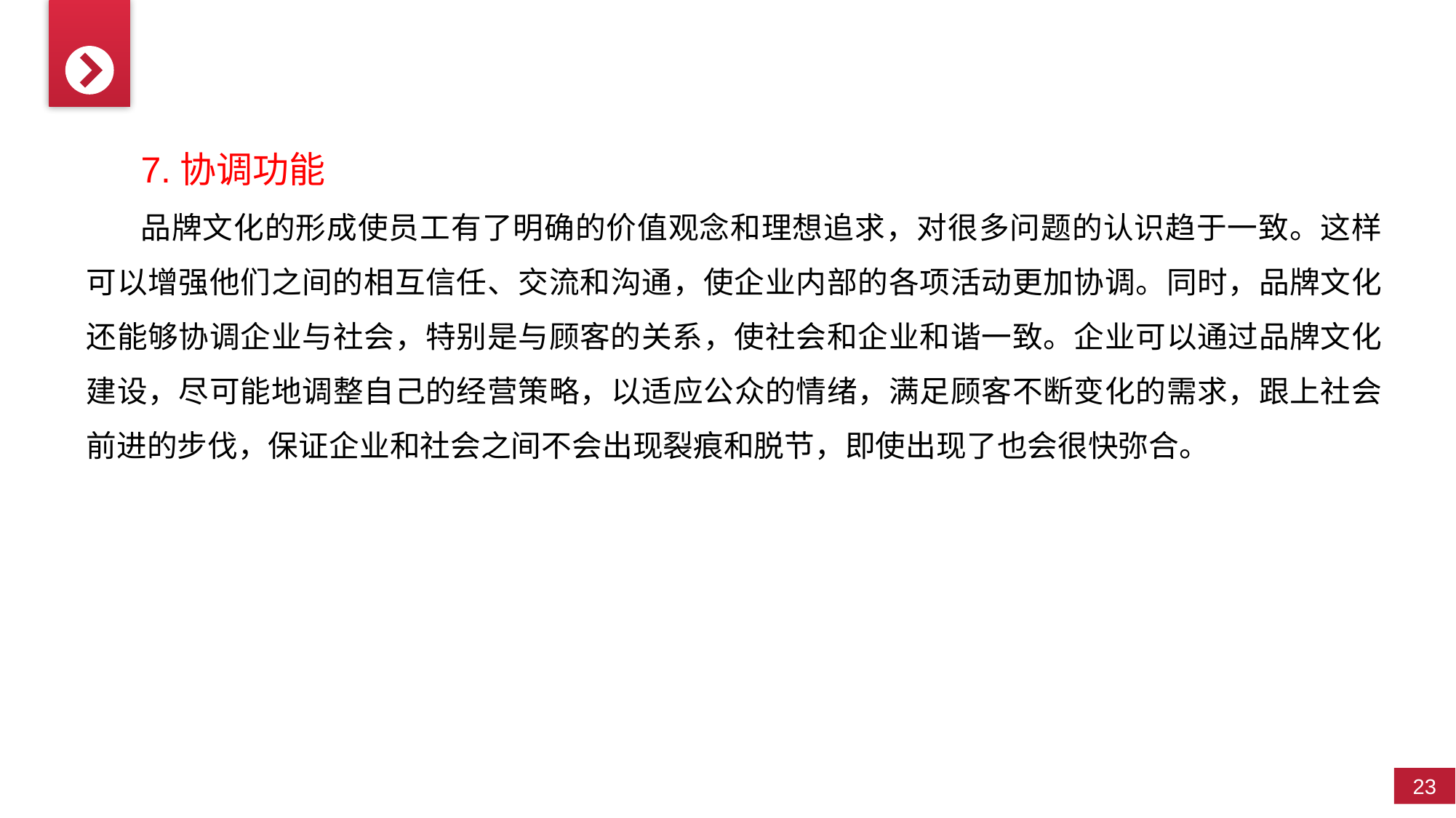

7.协调功能
品牌文化的形成使员工有了明确的价值观念和理想追求，对很多问题的认识趋于一致。这样可以增强他们之间的相互信任、交流和沟通，使企业内部的各项活动更加协调。同时，品牌文化还能够协调企业与社会，特别是与顾客的关系，使社会和企业和谐一致。企业可以通过品牌文化建设，尽可能地调整自己的经营策略，以适应公众的情绪，满足顾客不断变化的需求，跟上社会前进的步伐，保证企业和社会之间不会出现裂痕和脱节，即使出现了也会很快弥合。